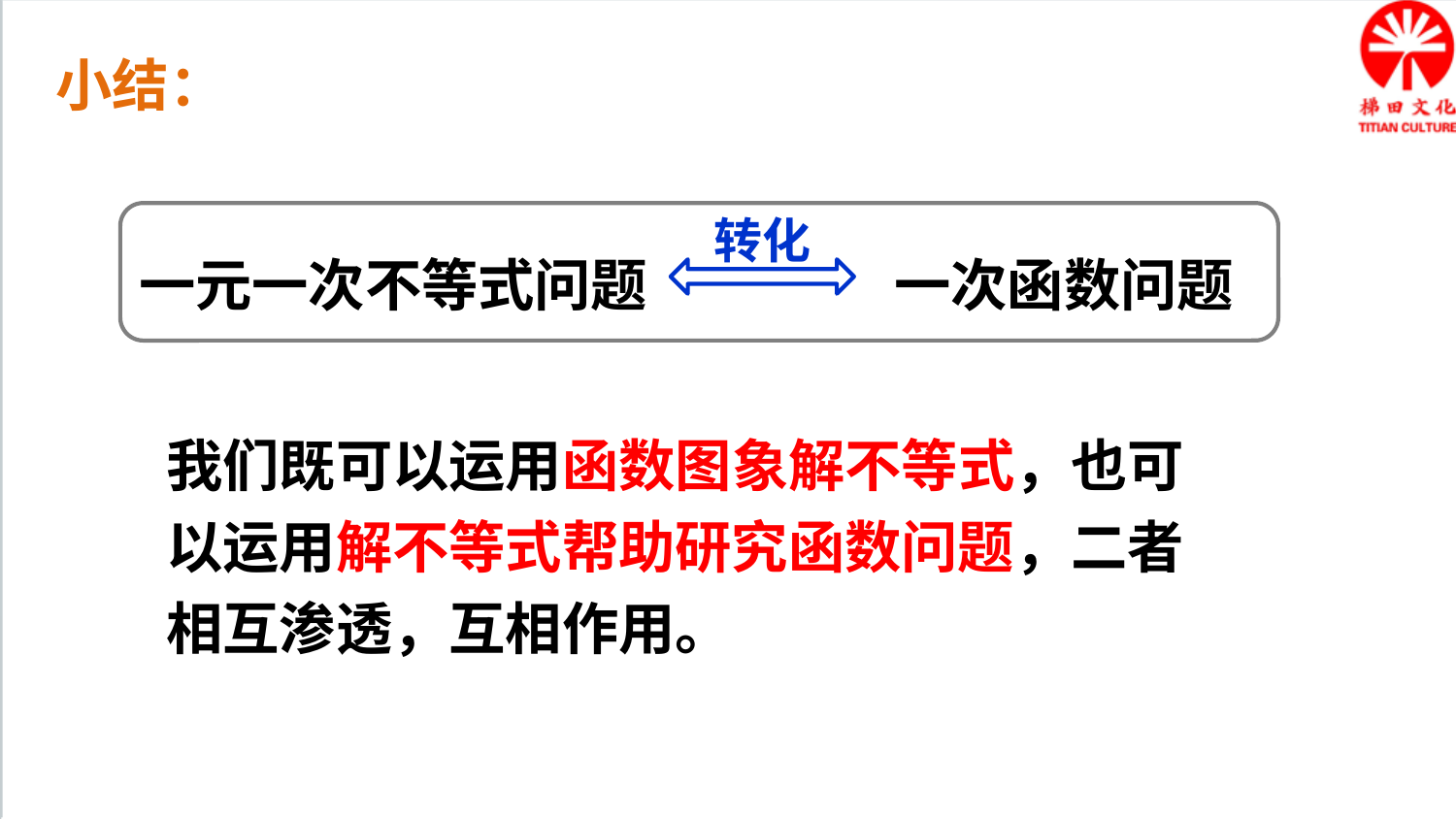

小结：
转化
一元一次不等式问题
一次函数问题

我们既可以运用函数图象解不等式，也可以运用解不等式帮助研究函数问题，二者相互渗透，互相作用。